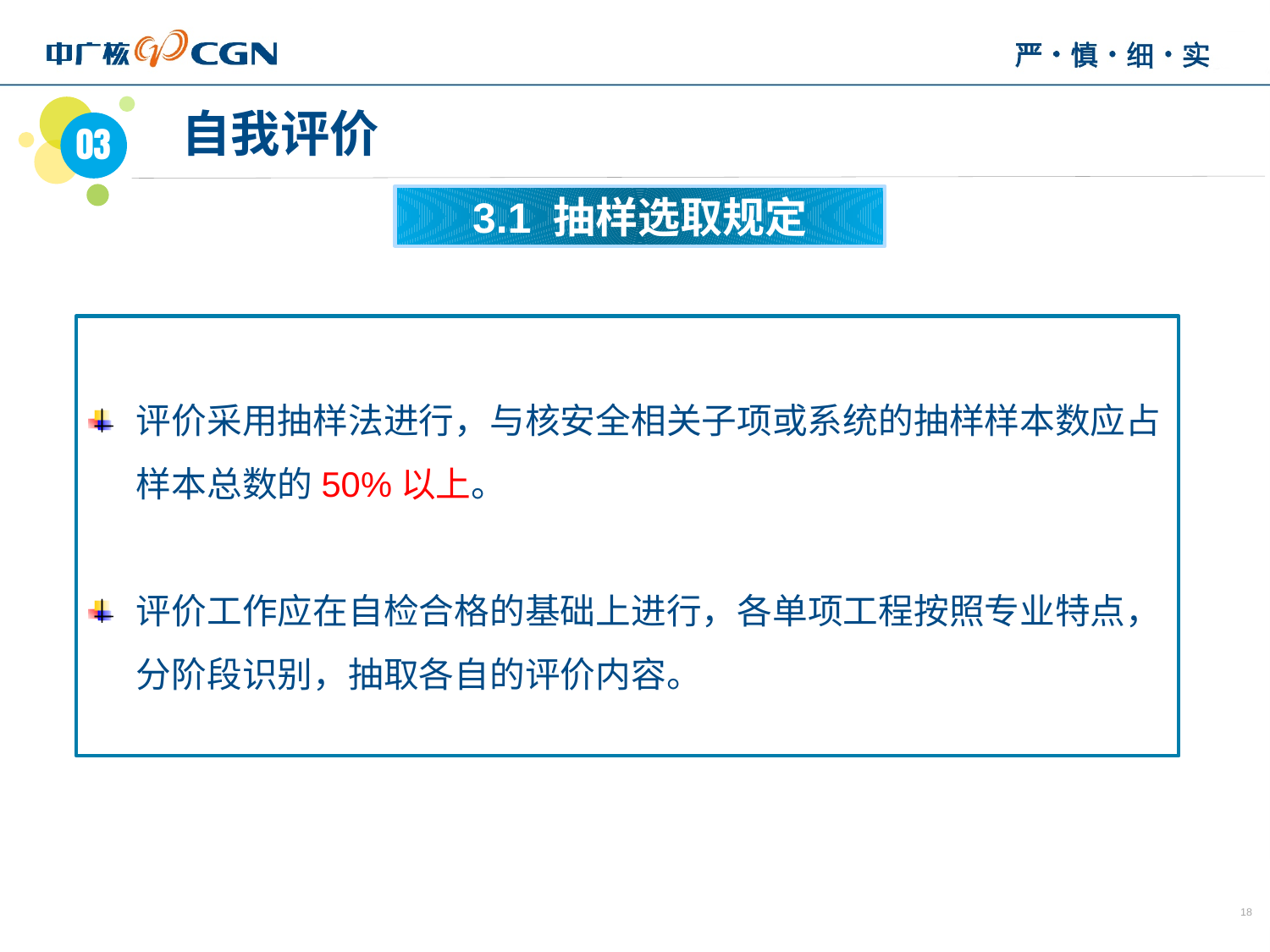

03

  自我评价

3.1 抽样选取规定
评价采用抽样法进行，与核安全相关子项或系统的抽样样本数应占样本总数的50%以上。

评价工作应在自检合格的基础上进行，各单项工程按照专业特点，分阶段识别，抽取各自的评价内容。
18